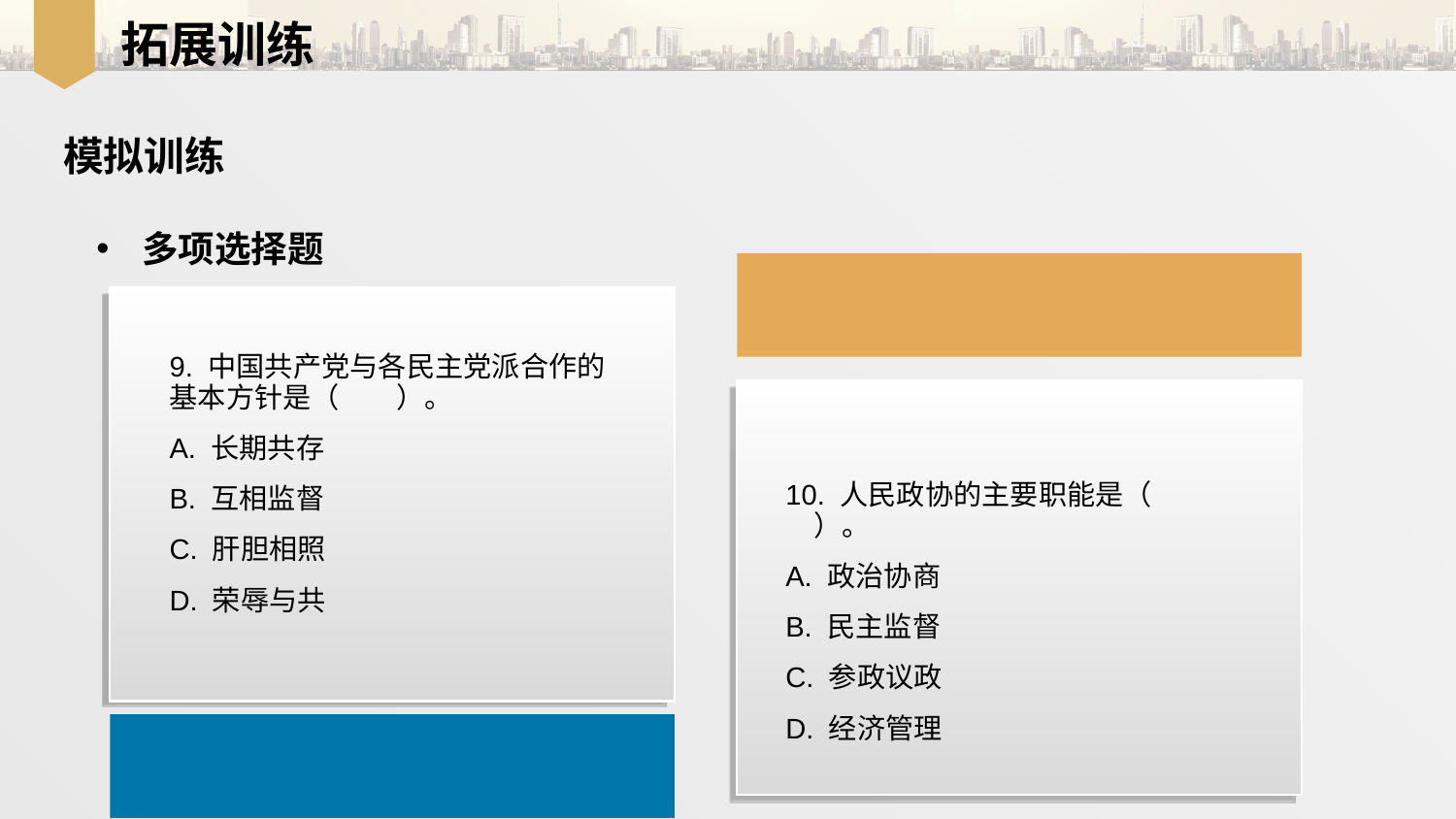

拓展训练
模拟训练
多项选择题

9. 中国共产党与各民主党派合作的基本方针是（　　）。
A. 长期共存
B. 互相监督
C. 肝胆相照
D. 荣辱与共

10. 人民政协的主要职能是（　　）。
A. 政治协商
B. 民主监督
C. 参政议政
D. 经济管理